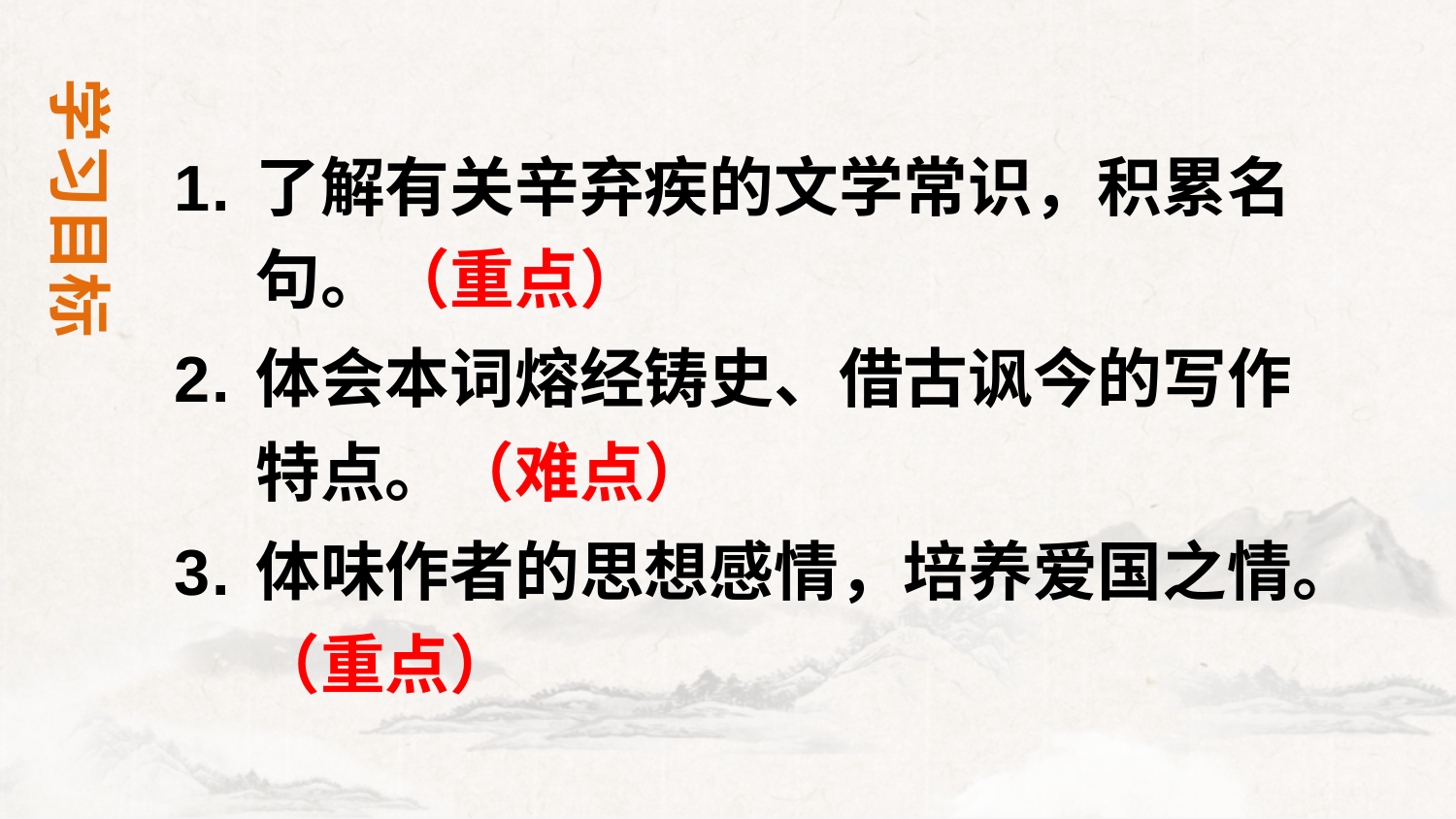

学习目标
了解有关辛弃疾的文学常识，积累名句。（重点）
体会本词熔经铸史、借古讽今的写作特点。（难点）
体味作者的思想感情，培养爱国之情。（重点）